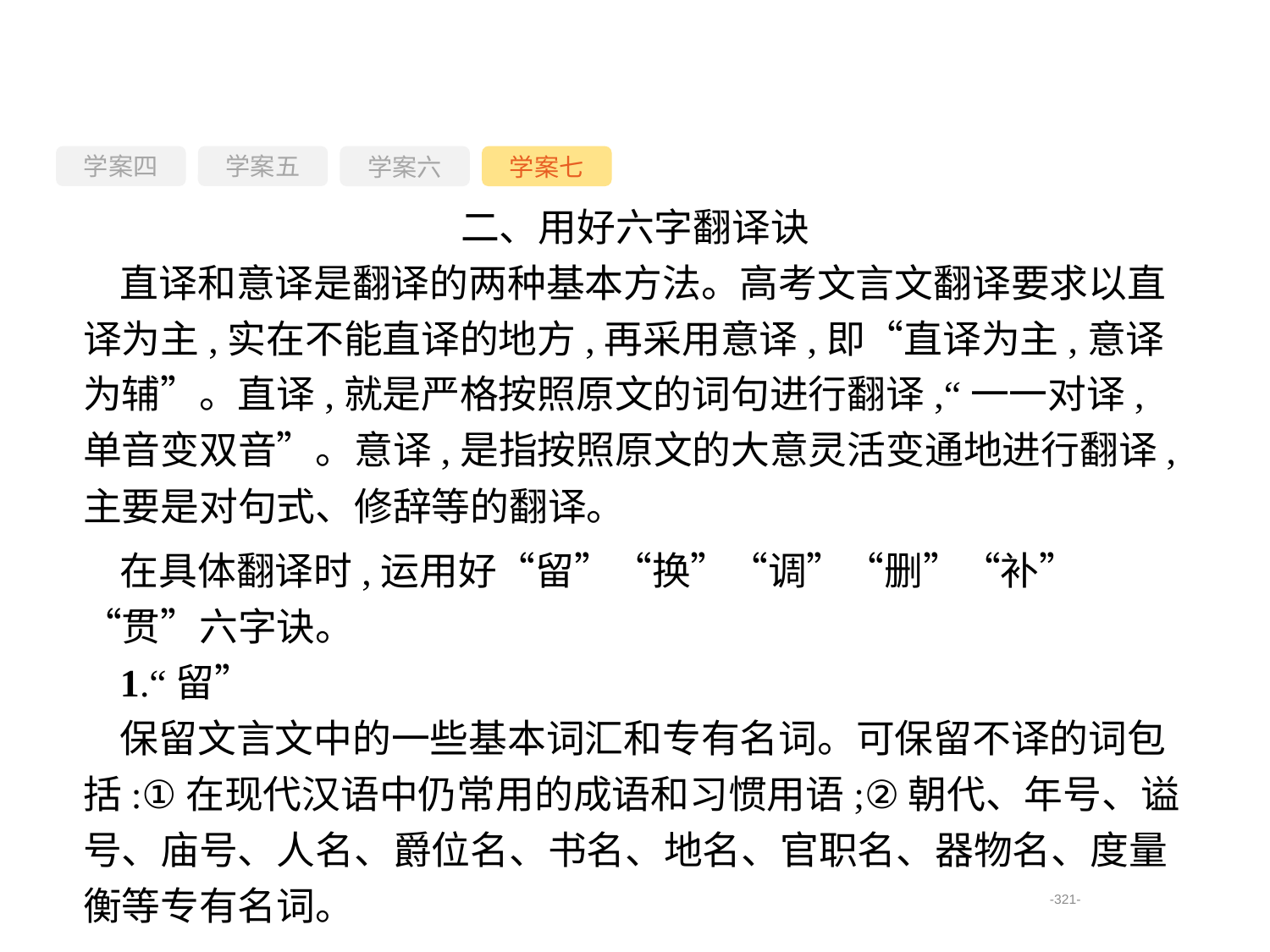

学案四
学案六
学案七
学案五
二、用好六字翻译诀
直译和意译是翻译的两种基本方法。高考文言文翻译要求以直译为主,实在不能直译的地方,再采用意译,即“直译为主,意译为辅”。直译,就是严格按照原文的词句进行翻译,“一一对译,单音变双音”。意译,是指按照原文的大意灵活变通地进行翻译,主要是对句式、修辞等的翻译。
在具体翻译时,运用好“留”“换”“调”“删”“补”“贯”六字诀。
1.“留”
保留文言文中的一些基本词汇和专有名词。可保留不译的词包括:①在现代汉语中仍常用的成语和习惯用语;②朝代、年号、谥号、庙号、人名、爵位名、书名、地名、官职名、器物名、度量衡等专有名词。
-321-